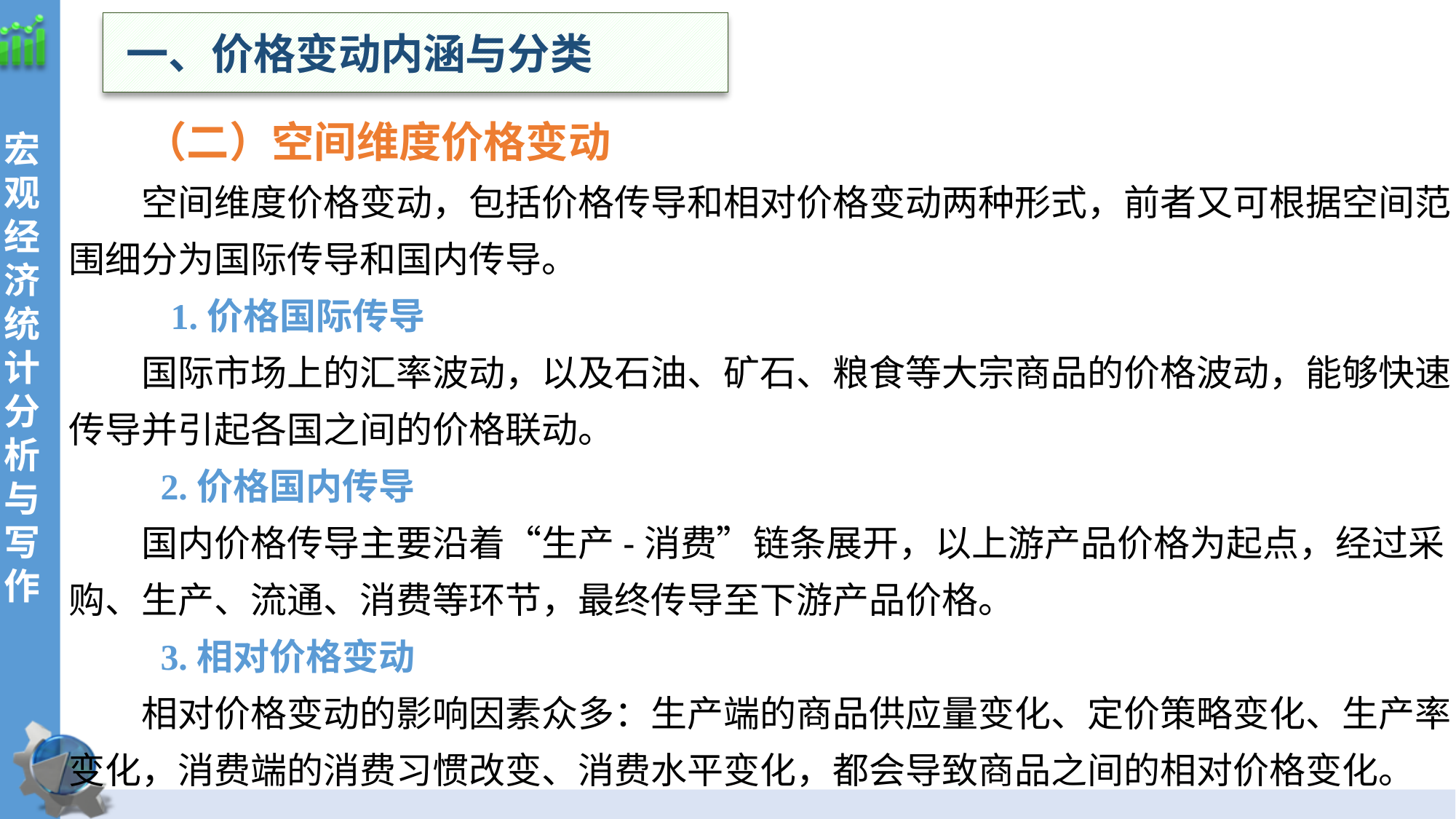

一、价格变动内涵与分类

         （二）空间维度价格变动
空间维度价格变动，包括价格传导和相对价格变动两种形式，前者又可根据空间范围细分为国际传导和国内传导。
   1.价格国际传导
国际市场上的汇率波动，以及石油、矿石、粮食等大宗商品的价格波动，能够快速传导并引起各国之间的价格联动。
  2.价格国内传导
国内价格传导主要沿着“生产-消费”链条展开，以上游产品价格为起点，经过采购、生产、流通、消费等环节，最终传导至下游产品价格。
  3.相对价格变动
相对价格变动的影响因素众多：生产端的商品供应量变化、定价策略变化、生产率变化，消费端的消费习惯改变、消费水平变化，都会导致商品之间的相对价格变化。

8